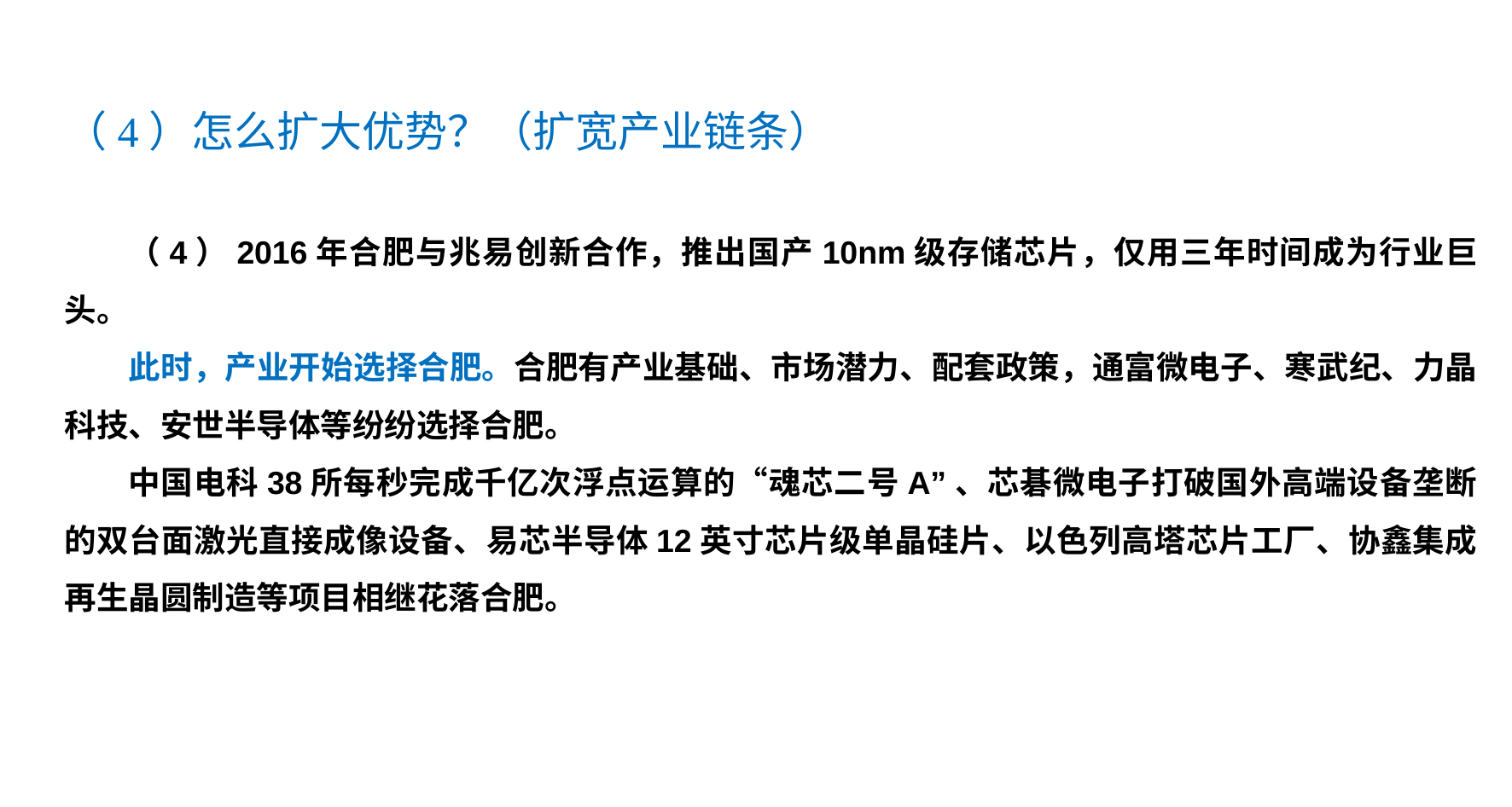

（4）怎么扩大优势？（扩宽产业链条）

（4）2016年合肥与兆易创新合作，推出国产10nm级存储芯片，仅用三年时间成为行业巨头。
此时，产业开始选择合肥。合肥有产业基础、市场潜力、配套政策，通富微电子、寒武纪、力晶科技、安世半导体等纷纷选择合肥。
中国电科38所每秒完成千亿次浮点运算的“魂芯二号A”、芯碁微电子打破国外高端设备垄断的双台面激光直接成像设备、易芯半导体12英寸芯片级单晶硅片、以色列高塔芯片工厂、协鑫集成再生晶圆制造等项目相继花落合肥。